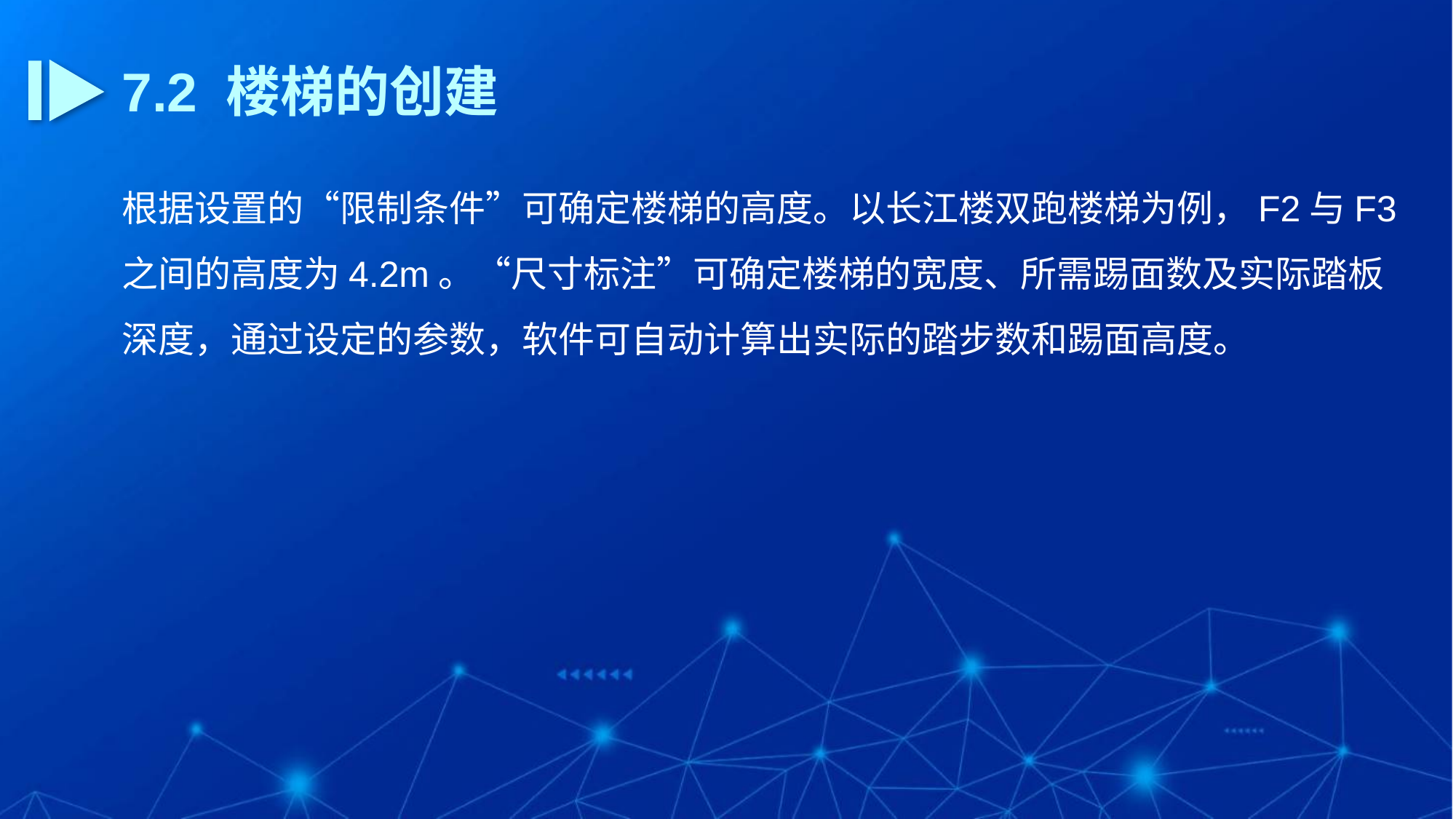

7.2 楼梯的创建

根据设置的“限制条件”可确定楼梯的高度。以长江楼双跑楼梯为例，F2与F3之间的高度为4.2m。“尺寸标注”可确定楼梯的宽度、所需踢面数及实际踏板深度，通过设定的参数，软件可自动计算出实际的踏步数和踢面高度。